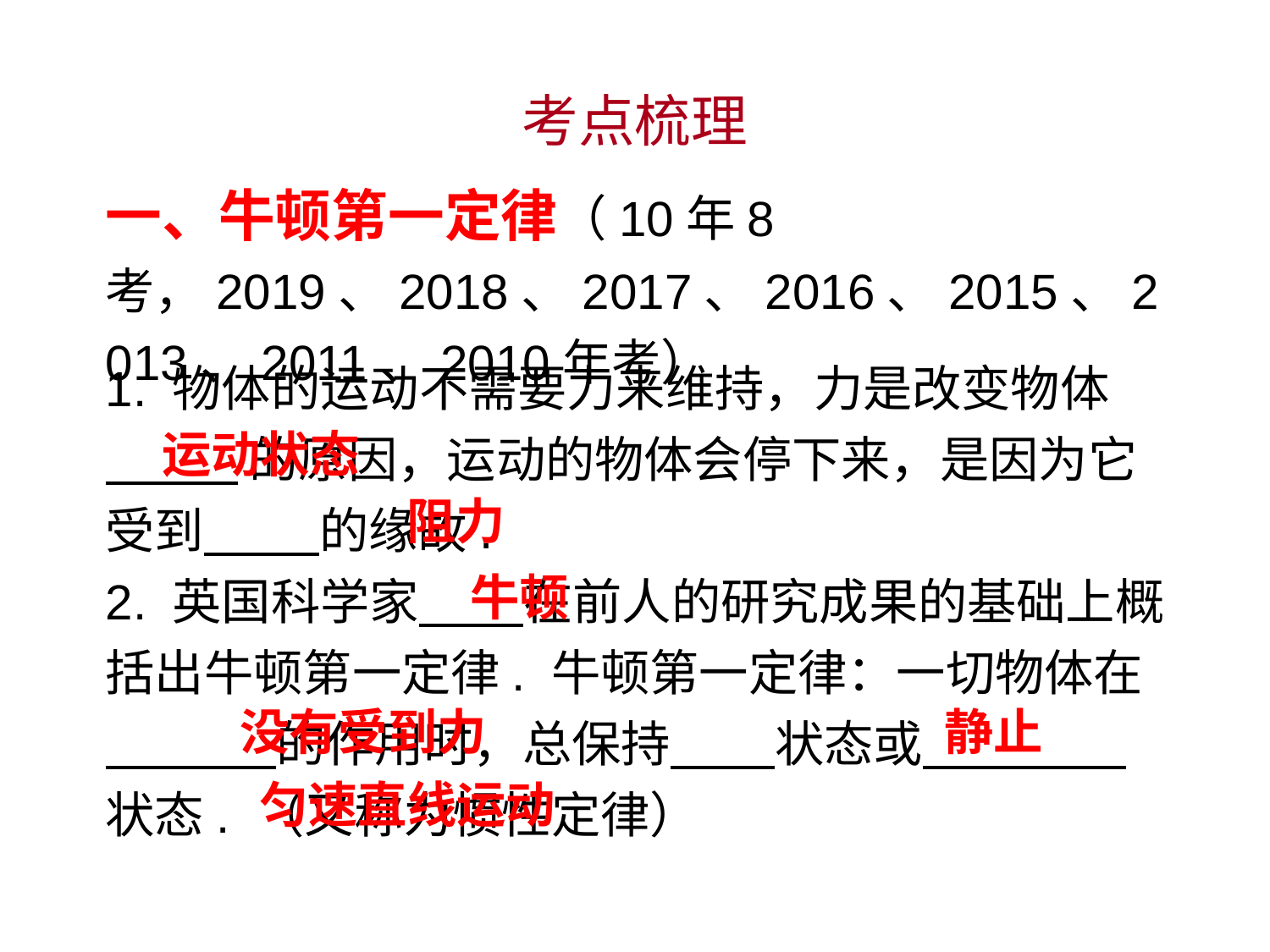

考点梳理
一、牛顿第一定律（10年8考，2019、2018、2017、2016、2015、2013、2011、2010年考）
1. 物体的运动不需要力来维持，力是改变物体
            的原因，运动的物体会停下来，是因为它受到　      的缘故.
2. 英国科学家　     在前人的研究成果的基础上概括出牛顿第一定律. 牛顿第一定律：一切物体在　           的作用时，总保持　     状态或　               状态. （又称为惯性定律）
 运动状态
 阻力
 牛顿
 没有受到力
 静止
 匀速直线运动